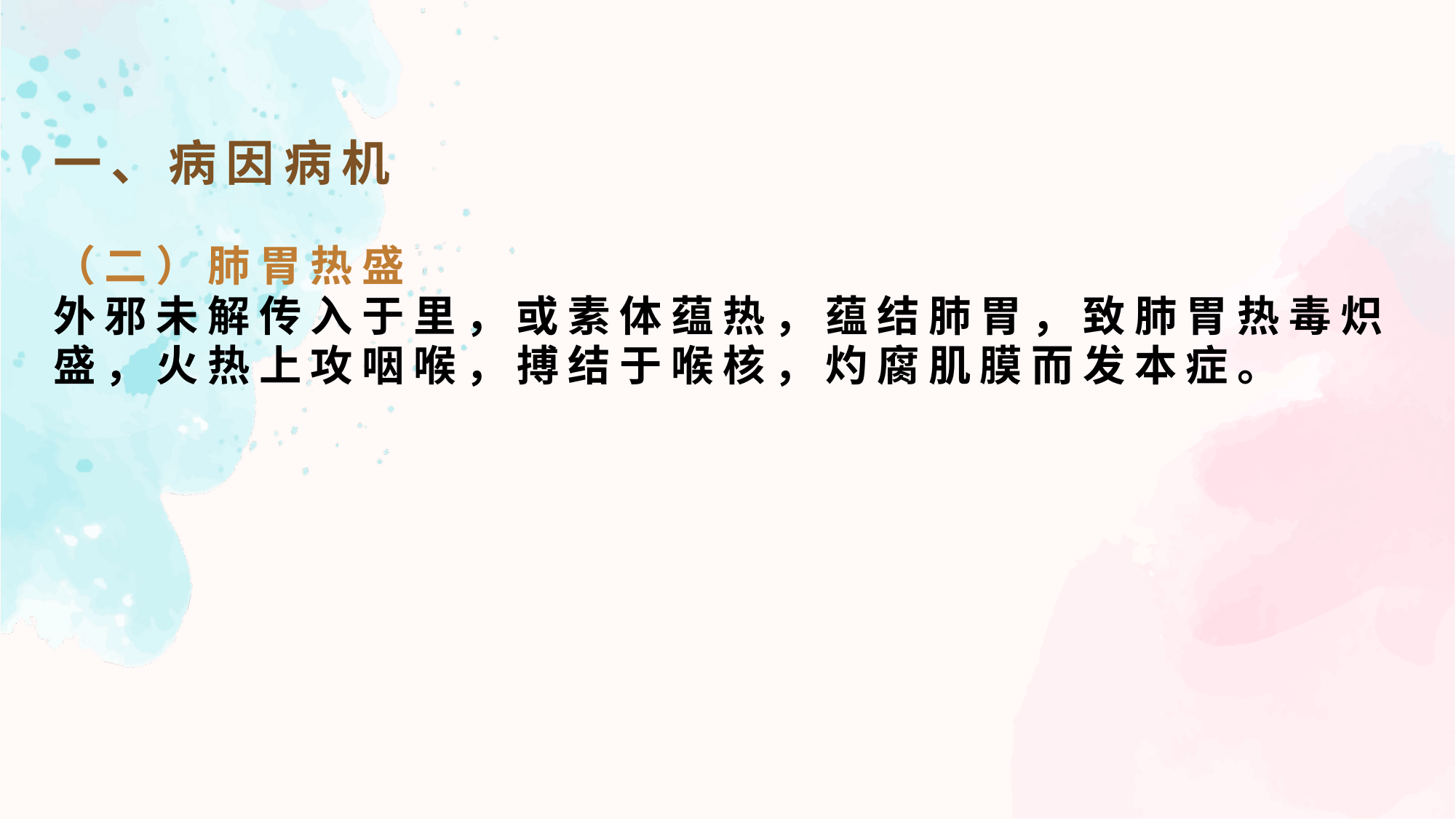

一、病因病机

（二）肺胃热盛
外邪未解传入于里，或素体蕴热，蕴结肺胃，致肺胃热毒炽盛，火热上攻咽喉，搏结于喉核，灼腐肌膜而发本症。